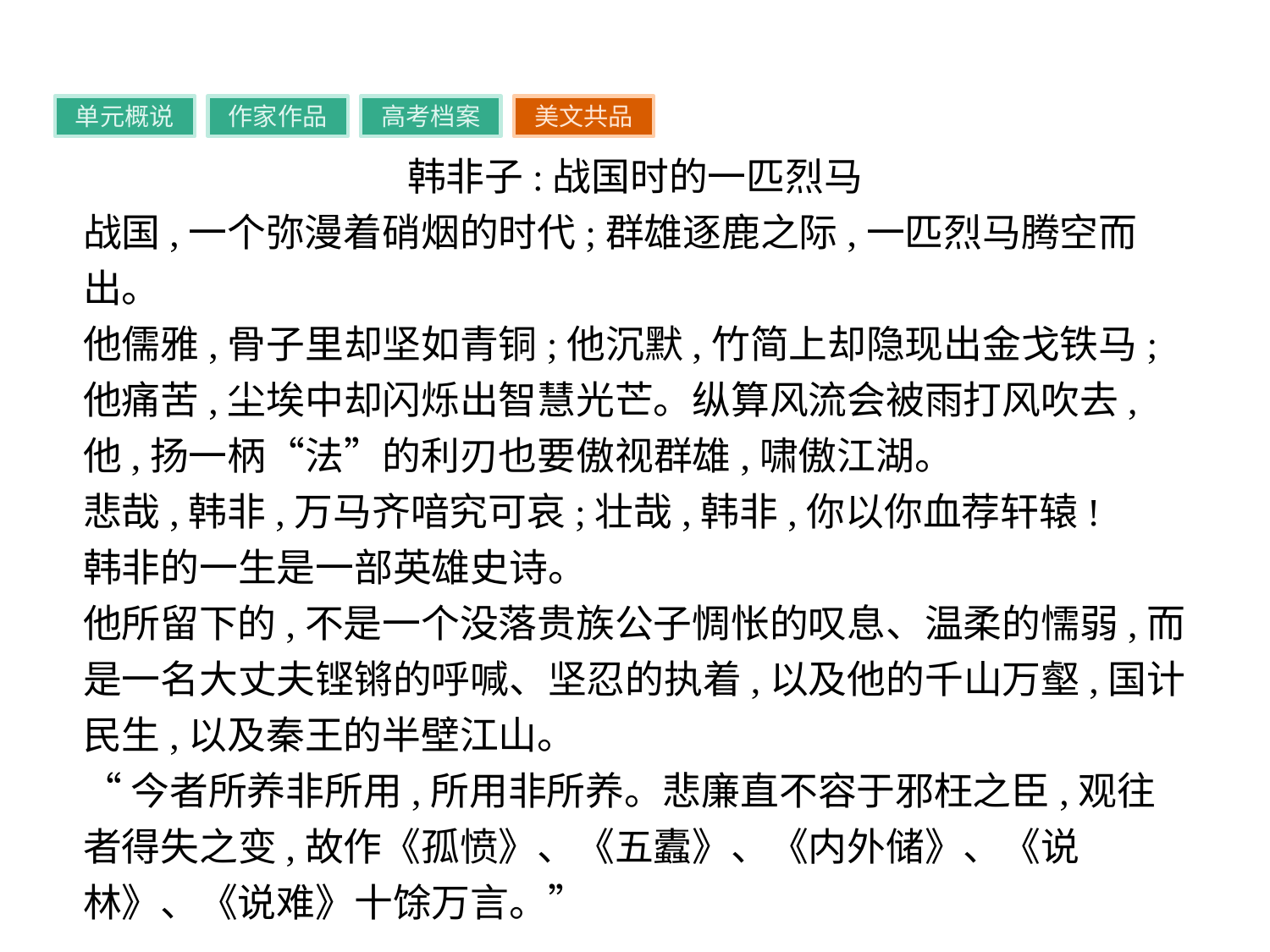

单元概说
作家作品
高考档案
美文共品
韩非子:战国时的一匹烈马
战国,一个弥漫着硝烟的时代;群雄逐鹿之际,一匹烈马腾空而出。
他儒雅,骨子里却坚如青铜;他沉默,竹简上却隐现出金戈铁马;他痛苦,尘埃中却闪烁出智慧光芒。纵算风流会被雨打风吹去,他,扬一柄“法”的利刃也要傲视群雄,啸傲江湖。
悲哉,韩非,万马齐喑究可哀;壮哉,韩非,你以你血荐轩辕!
韩非的一生是一部英雄史诗。
他所留下的,不是一个没落贵族公子惆怅的叹息、温柔的懦弱,而是一名大丈夫铿锵的呼喊、坚忍的执着,以及他的千山万壑,国计民生,以及秦王的半壁江山。
“今者所养非所用,所用非所养。悲廉直不容于邪枉之臣,观往者得失之变,故作《孤愤》、《五蠹》、《内外储》、《说林》、《说难》十馀万言。”